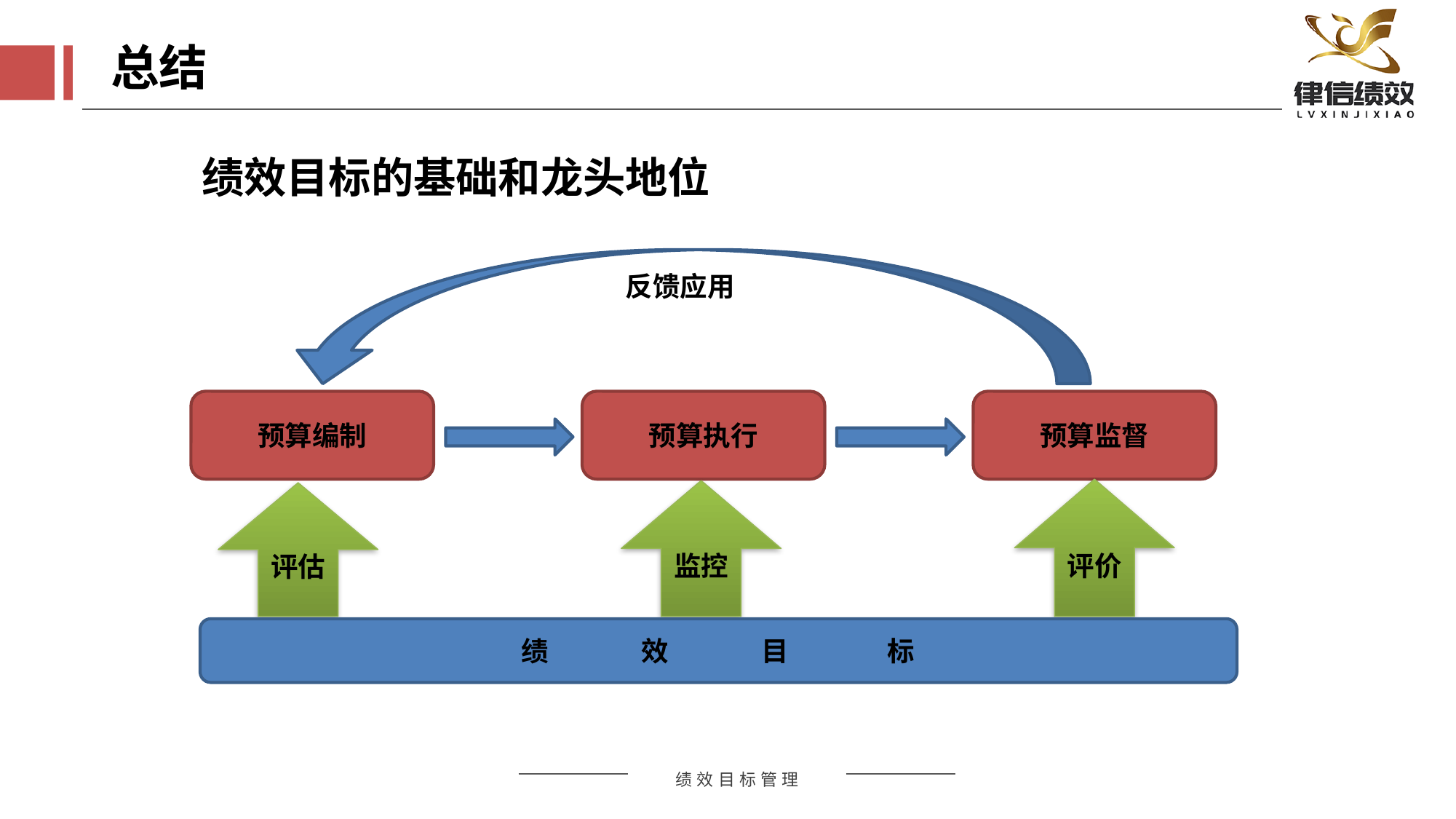

总结
绩效目标的基础和龙头地位
反馈应用
预算编制
预算执行
预算监督

评价
监控
评估
绩               效               目                标